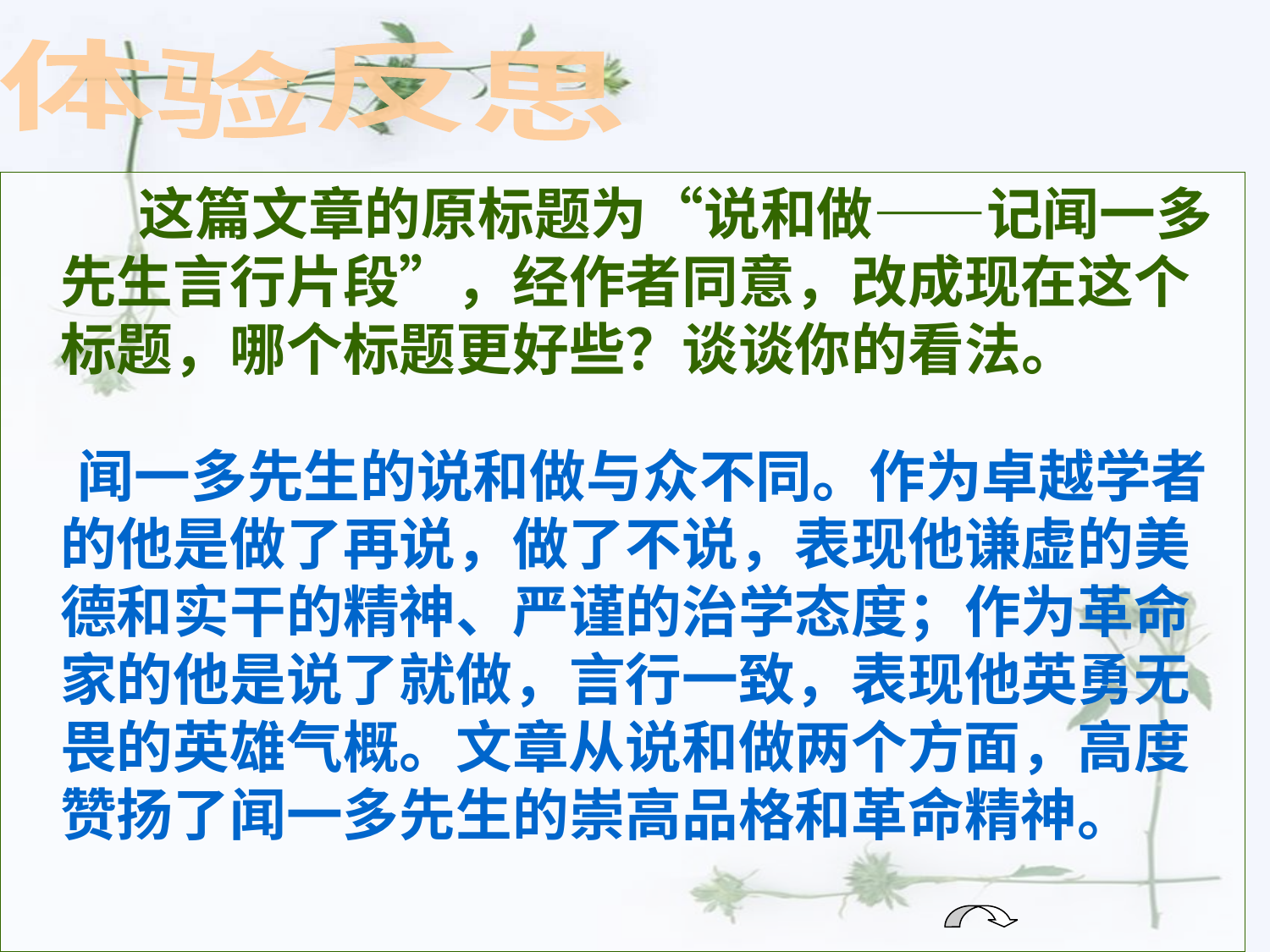

体验反思
         这篇文章的原标题为“说和做——记闻一多先生言行片段”，经作者同意，改成现在这个标题，哪个标题更好些？谈谈你的看法。

    闻一多先生的说和做与众不同。作为卓越学者的他是做了再说，做了不说，表现他谦虚的美德和实干的精神、严谨的治学态度；作为革命家的他是说了就做，言行一致，表现他英勇无畏的英雄气概。文章从说和做两个方面，高度赞扬了闻一多先生的崇高品格和革命精神。